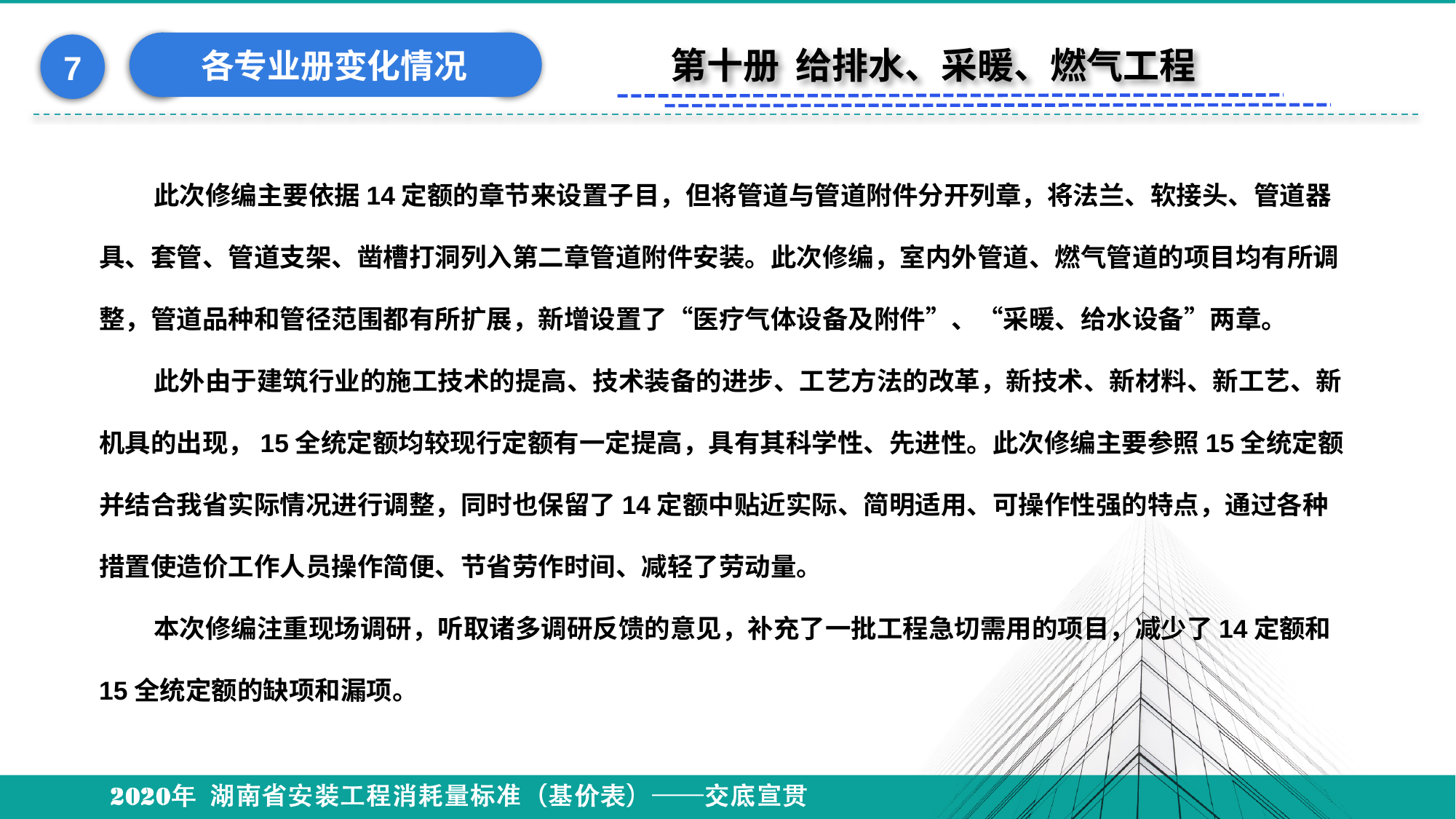

各专业册变化情况

7
第十册  给排水、采暖、燃气工程
此次修编主要依据14定额的章节来设置子目，但将管道与管道附件分开列章，将法兰、软接头、管道器具、套管、管道支架、凿槽打洞列入第二章管道附件安装。此次修编，室内外管道、燃气管道的项目均有所调整，管道品种和管径范围都有所扩展，新增设置了“医疗气体设备及附件”、“采暖、给水设备”两章。
此外由于建筑行业的施工技术的提高、技术装备的进步、工艺方法的改革，新技术、新材料、新工艺、新机具的出现，15全统定额均较现行定额有一定提高，具有其科学性、先进性。此次修编主要参照15全统定额并结合我省实际情况进行调整，同时也保留了14定额中贴近实际、简明适用、可操作性强的特点，通过各种措置使造价工作人员操作简便、节省劳作时间、减轻了劳动量。
本次修编注重现场调研，听取诸多调研反馈的意见，补充了一批工程急切需用的项目，减少了14定额和15全统定额的缺项和漏项。